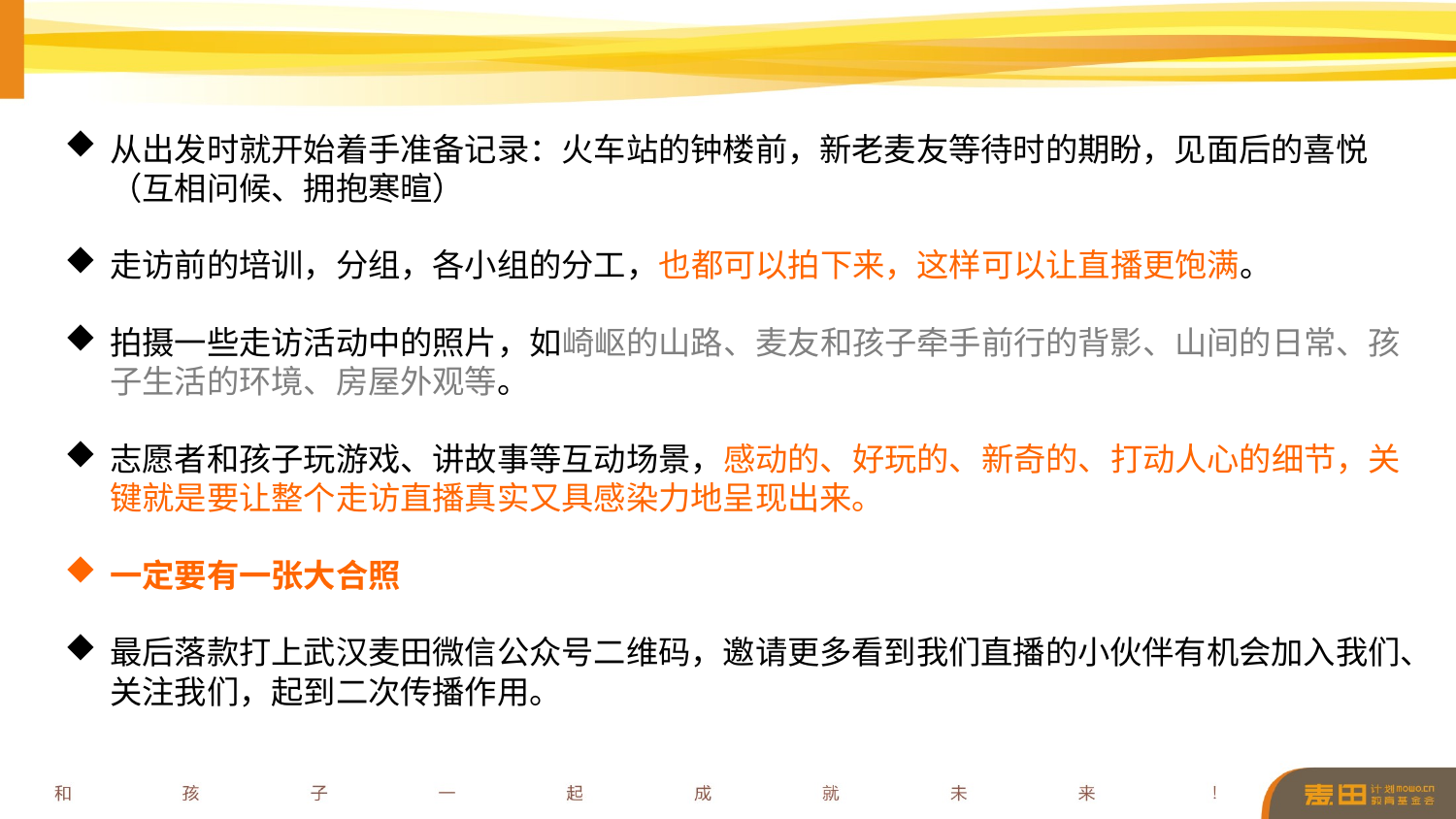

从出发时就开始着手准备记录：火车站的钟楼前，新老麦友等待时的期盼，见面后的喜悦（互相问候、拥抱寒暄）

走访前的培训，分组，各小组的分工，也都可以拍下来，这样可以让直播更饱满。

拍摄一些走访活动中的照片，如崎岖的山路、麦友和孩子牵手前行的背影、山间的日常、孩子生活的环境、房屋外观等。

志愿者和孩子玩游戏、讲故事等互动场景，感动的、好玩的、新奇的、打动人心的细节，关键就是要让整个走访直播真实又具感染力地呈现出来。

一定要有一张大合照

最后落款打上武汉麦田微信公众号二维码，邀请更多看到我们直播的小伙伴有机会加入我们、关注我们，起到二次传播作用。